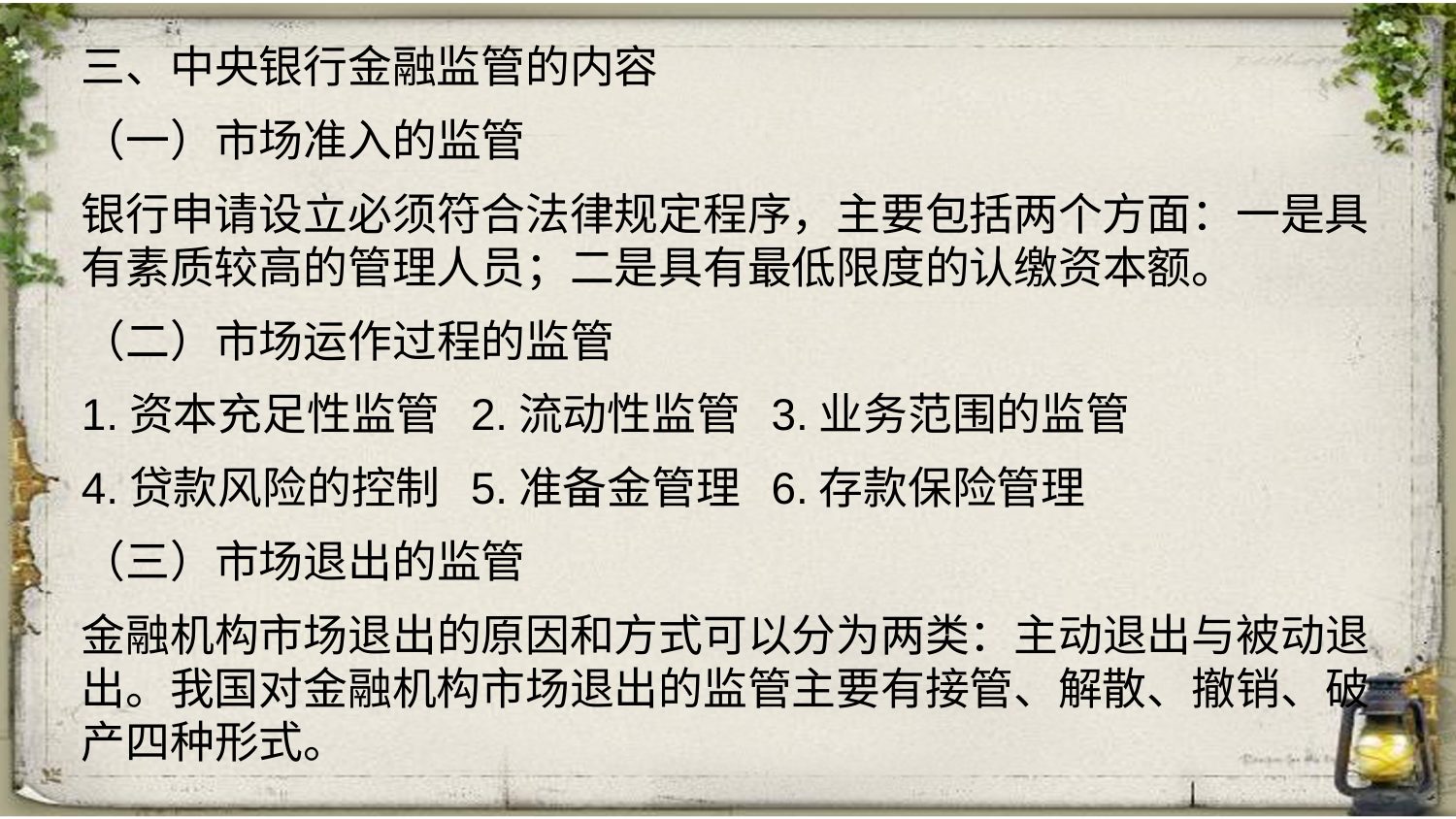

三、中央银行金融监管的内容
（一）市场准入的监管
银行申请设立必须符合法律规定程序，主要包括两个方面：一是具有素质较高的管理人员；二是具有最低限度的认缴资本额。
（二）市场运作过程的监管
1.资本充足性监管  2.流动性监管  3.业务范围的监管
4.贷款风险的控制  5.准备金管理  6.存款保险管理
（三）市场退出的监管
金融机构市场退出的原因和方式可以分为两类：主动退出与被动退出。我国对金融机构市场退出的监管主要有接管、解散、撤销、破产四种形式。